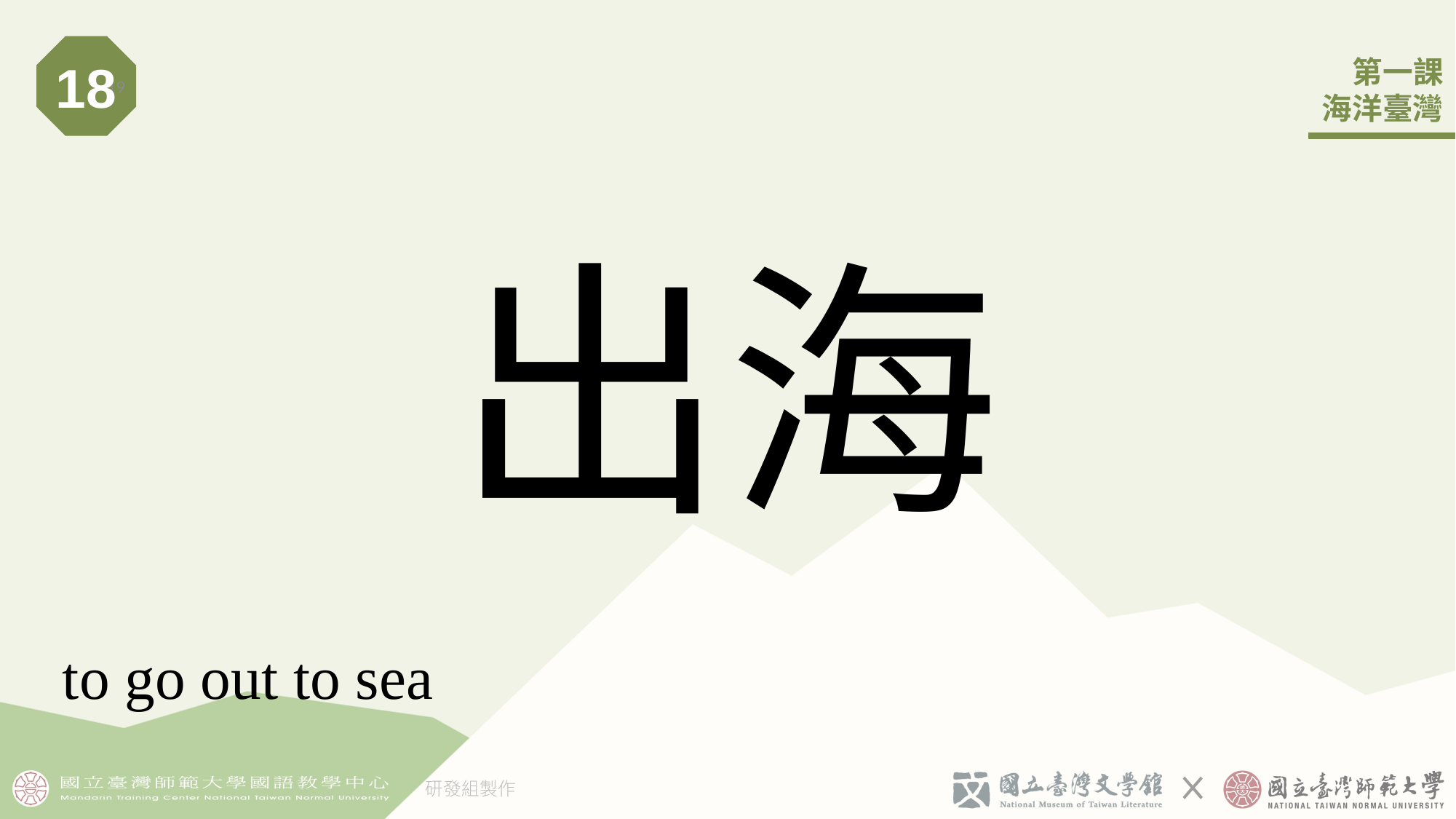

18
19
# 出海
 to go out to sea